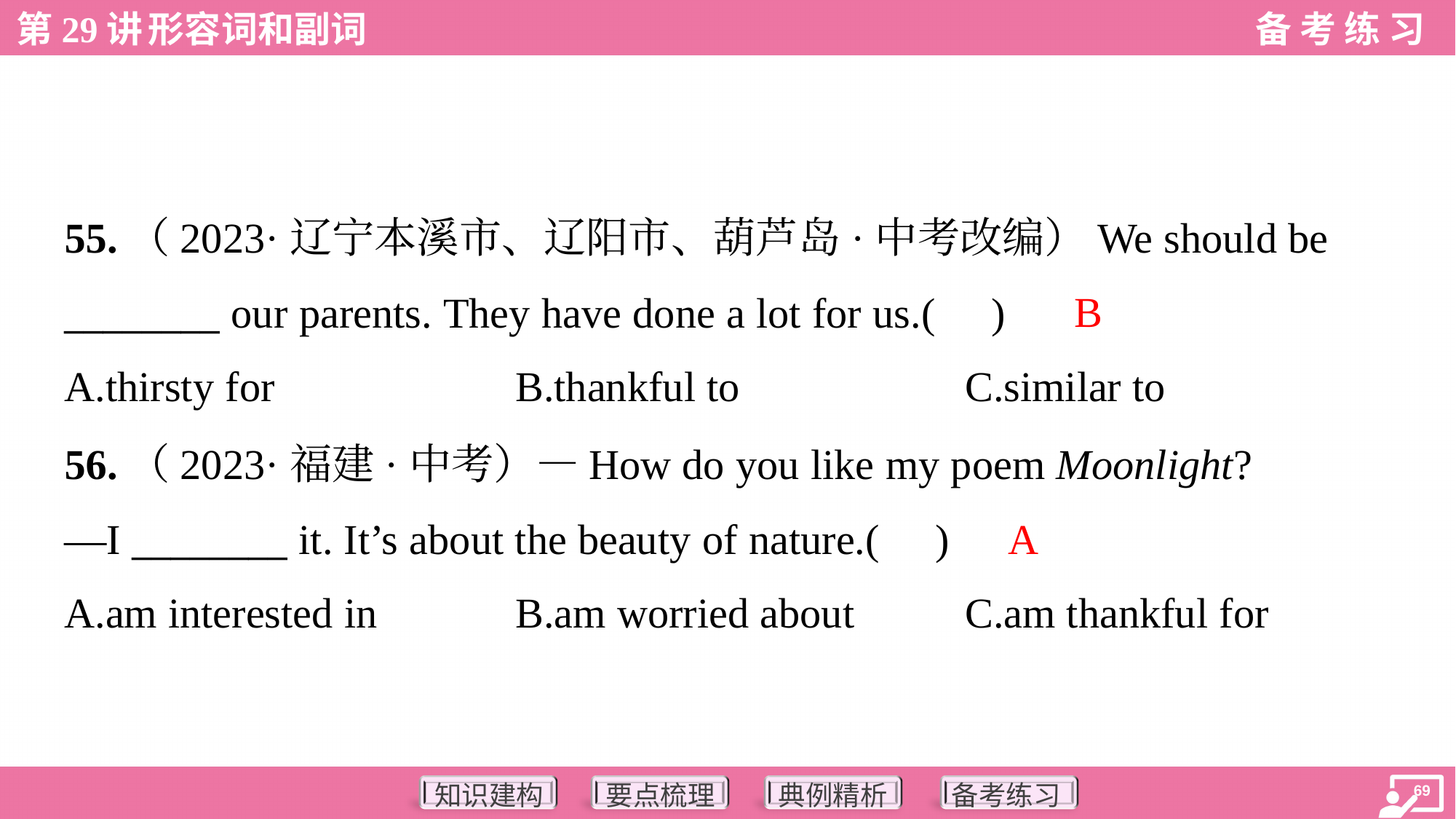

55.（2023·辽宁本溪市、辽阳市、葫芦岛·中考改编）We should be
________ our parents. They have done a lot for us.(     )
B
A.thirsty for	B.thankful to	C.similar to
56.（2023·福建·中考）—How do you like my poem Moonlight?
—I ________ it. It’s about the beauty of nature.(     )
A
A.am interested in	B.am worried about	C.am thankful for